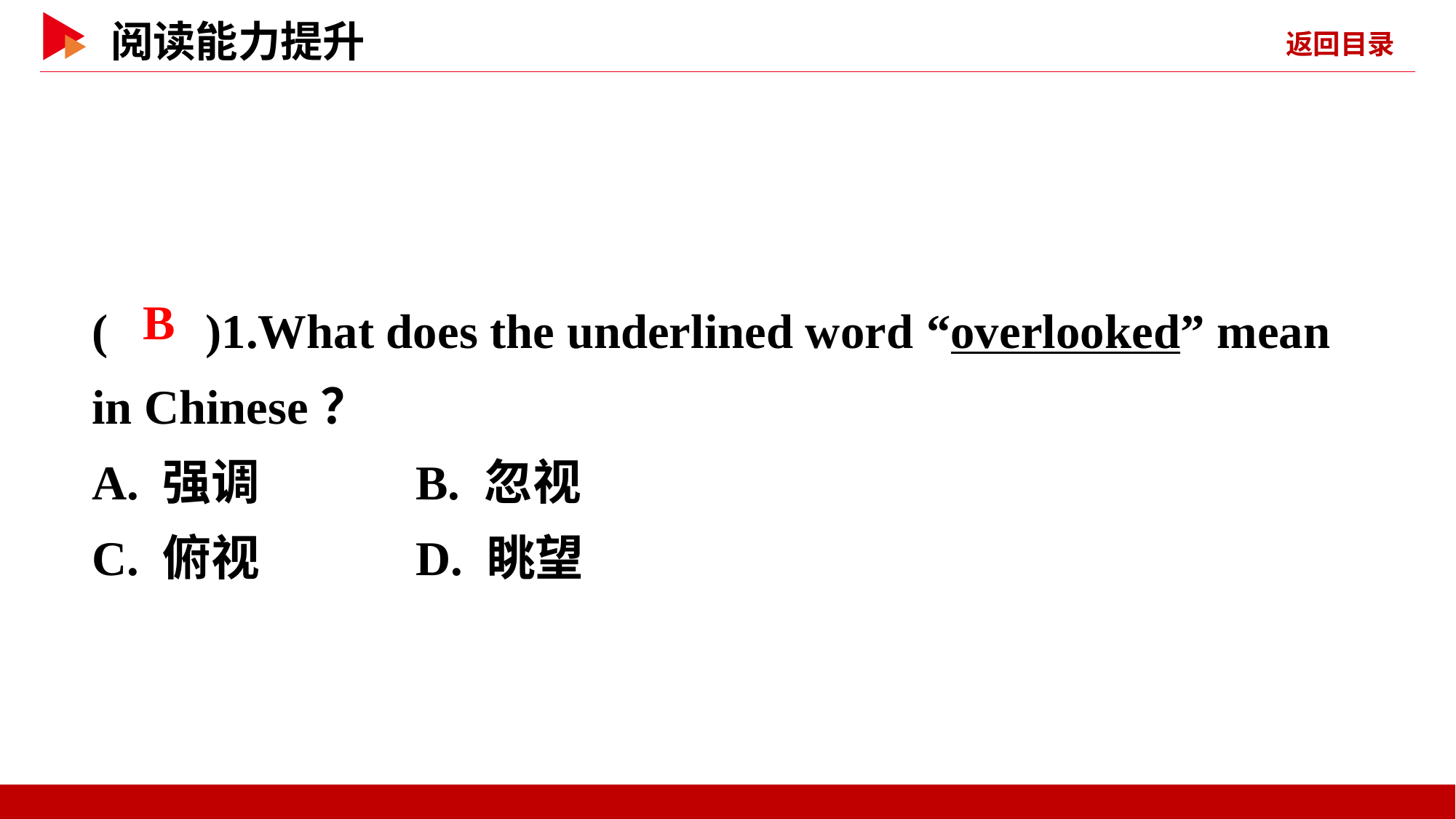

(        )1.What does the underlined word “overlooked” mean in Chinese？
A. 强调             B. 忽视
C. 俯视             D. 眺望
   B